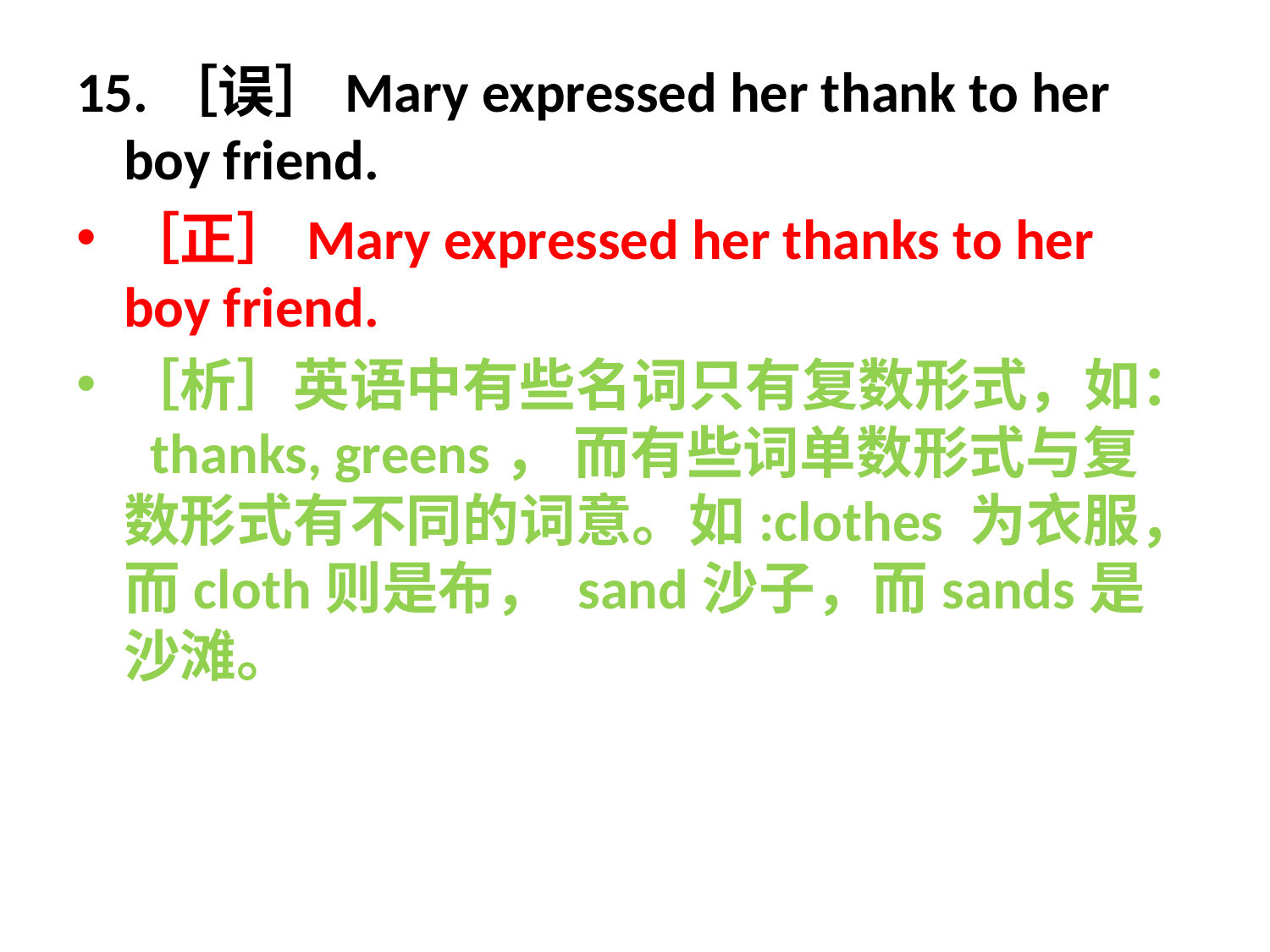

15.［误］Mary expressed her thank to her boy friend.
［正］Mary expressed her thanks to her boy friend.
［析］英语中有些名词只有复数形式，如： thanks, greens， 而有些词单数形式与复数形式有不同的词意。如:clothes 为衣服，而cloth则是布， sand沙子，而sands是沙滩。